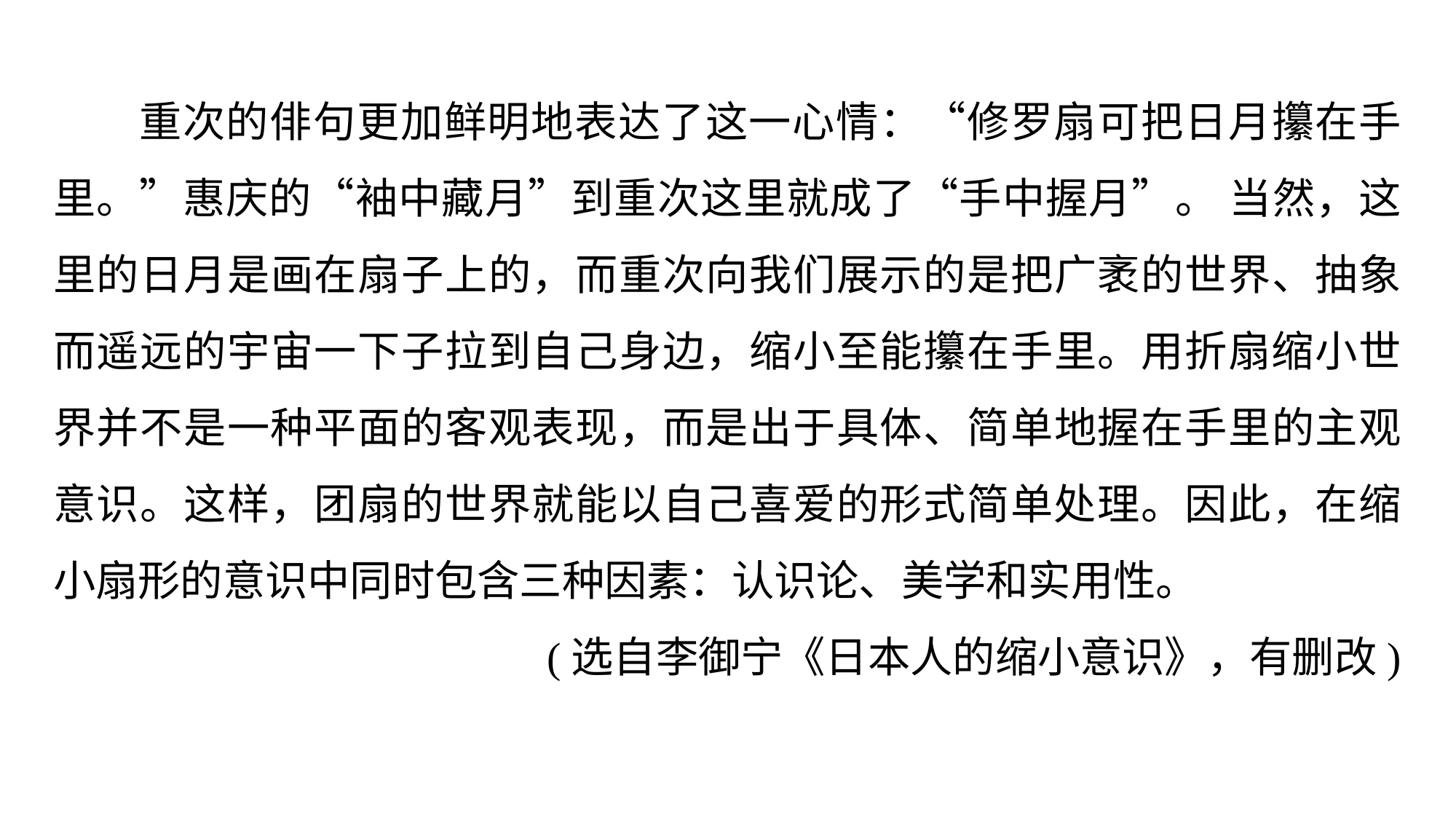

重次的俳句更加鲜明地表达了这一心情：“修罗扇可把日月攥在手里。”惠庆的“袖中藏月”到重次这里就成了“手中握月”。 当然，这里的日月是画在扇子上的，而重次向我们展示的是把广袤的世界、抽象而遥远的宇宙一下子拉到自己身边，缩小至能攥在手里。用折扇缩小世界并不是一种平面的客观表现，而是出于具体、简单地握在手里的主观意识。这样，团扇的世界就能以自己喜爱的形式简单处理。因此，在缩小扇形的意识中同时包含三种因素：认识论、美学和实用性。
(选自李御宁《日本人的缩小意识》，有删改)